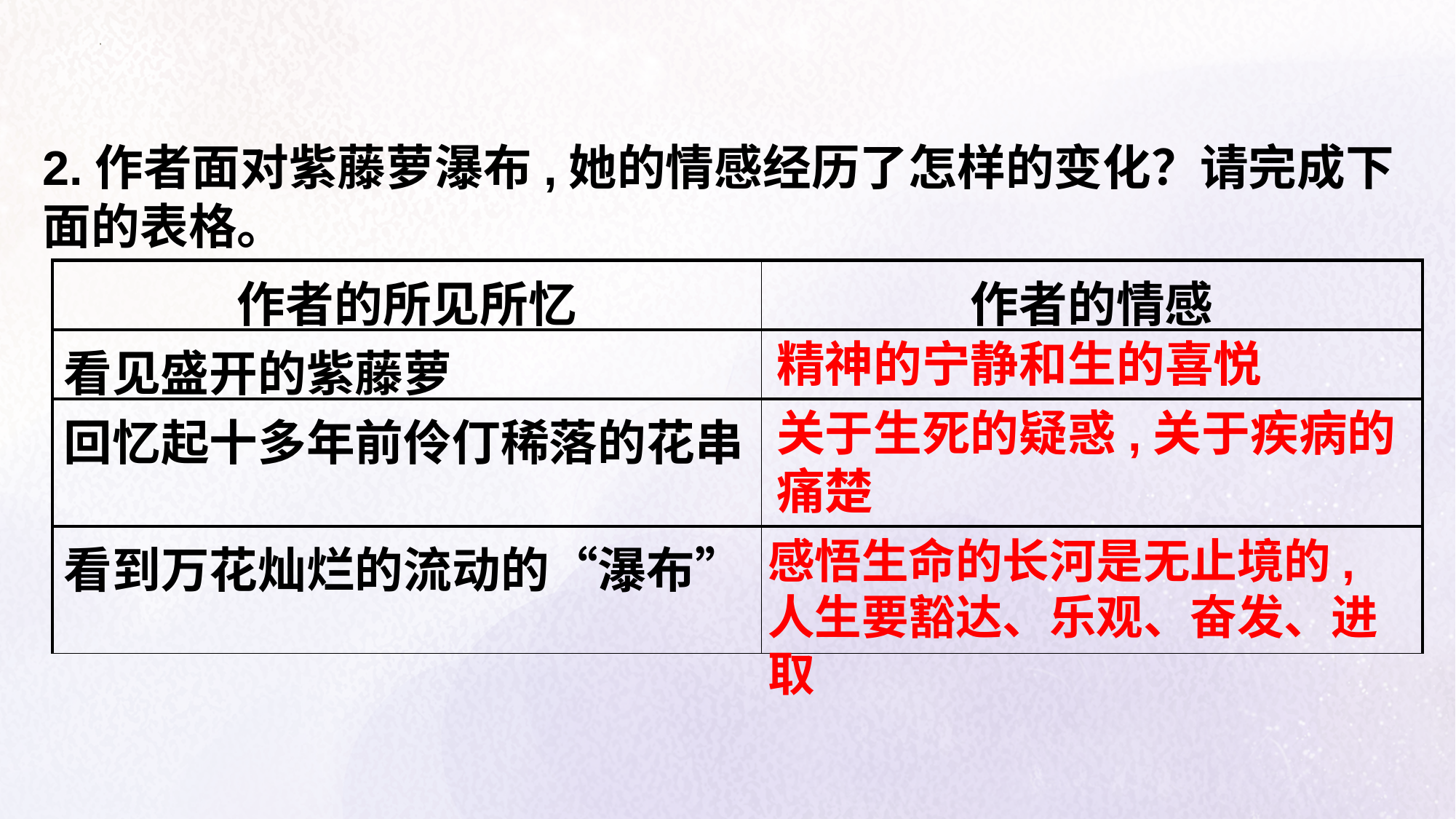

2.作者面对紫藤萝瀑布,她的情感经历了怎样的变化？请完成下面的表格。
| 作者的所见所忆 | 作者的情感 |
| --- | --- |
| 看见盛开的紫藤萝 |  |
| 回忆起十多年前伶仃稀落的花串 |  |
| 看到万花灿烂的流动的“瀑布” |  |
精神的宁静和生的喜悦
关于生死的疑惑,关于疾病的痛楚
感悟生命的长河是无止境的,人生要豁达、乐观、奋发、进取